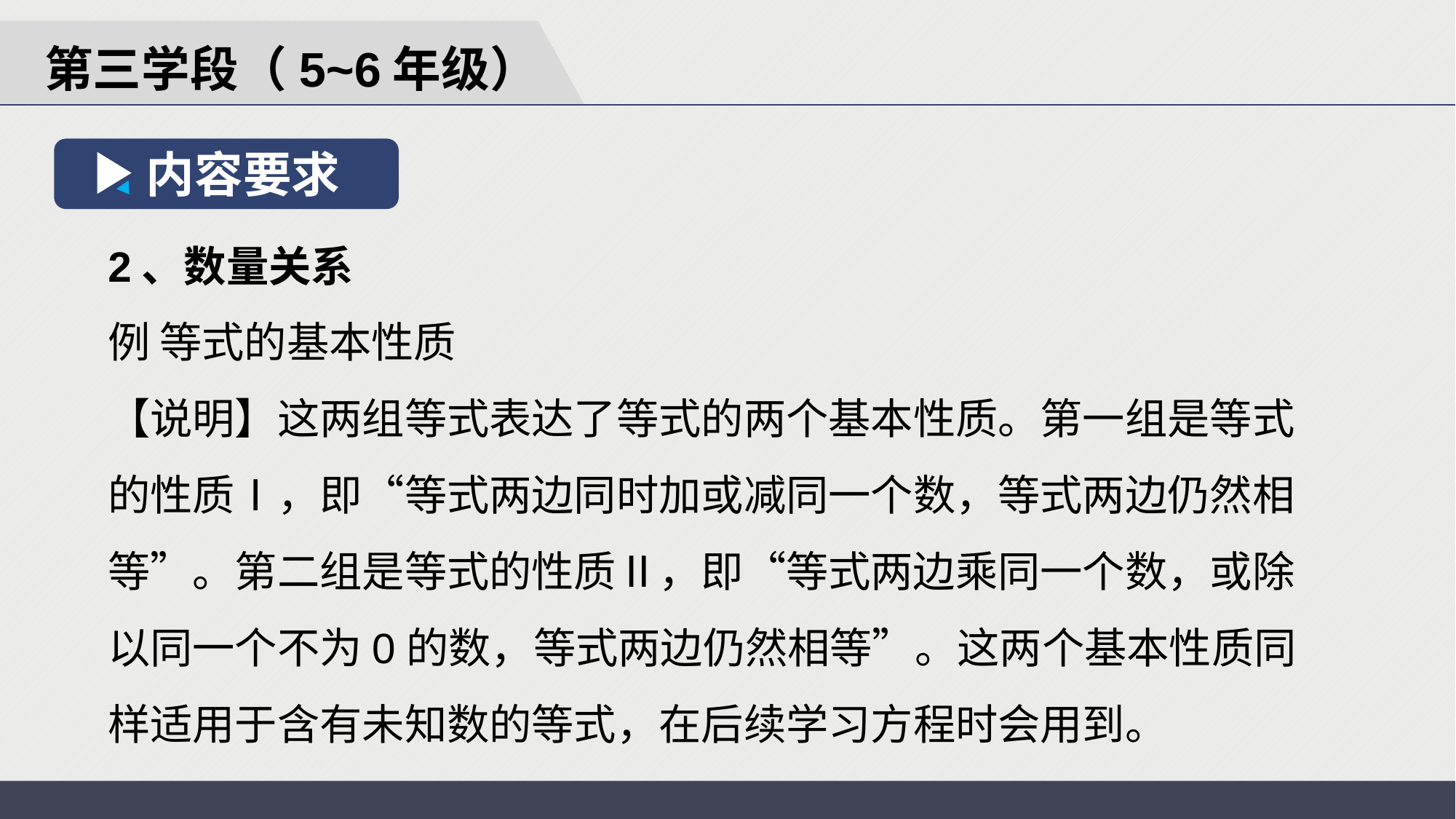

第三学段（5~6年级）
内容要求

2、数量关系
例 等式的基本性质
【说明】这两组等式表达了等式的两个基本性质。第一组是等式的性质Ⅰ，即“等式两边同时加或减同一个数，等式两边仍然相等”。第二组是等式的性质Ⅱ，即“等式两边乘同一个数，或除以同一个不为0的数，等式两边仍然相等”。这两个基本性质同样适用于含有未知数的等式，在后续学习方程时会用到。